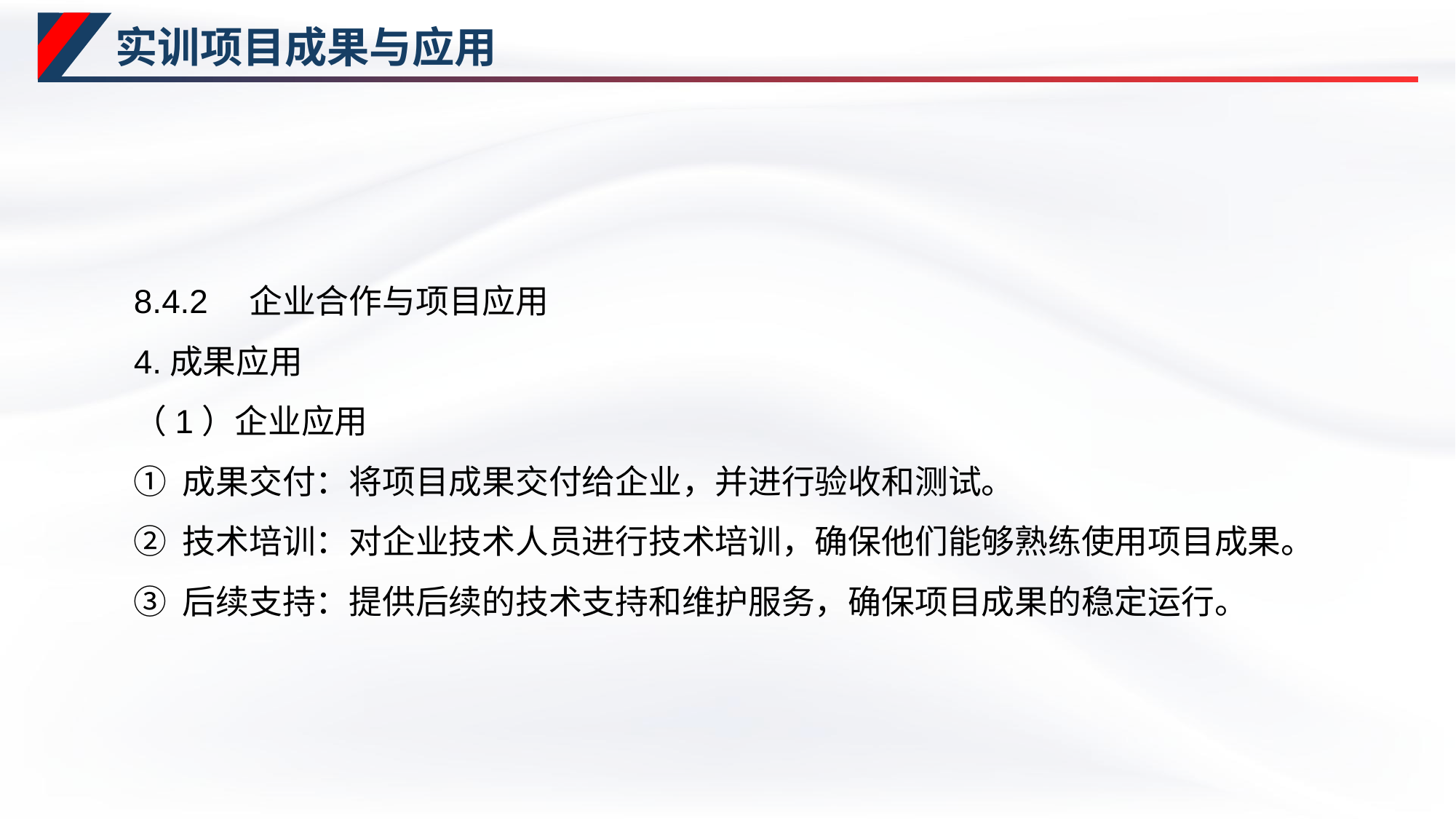

# 实训项目成果与应用
8.4.2　企业合作与项目应用
4.成果应用
（1）企业应用
① 成果交付：将项目成果交付给企业，并进行验收和测试。
② 技术培训：对企业技术人员进行技术培训，确保他们能够熟练使用项目成果。
③ 后续支持：提供后续的技术支持和维护服务，确保项目成果的稳定运行。